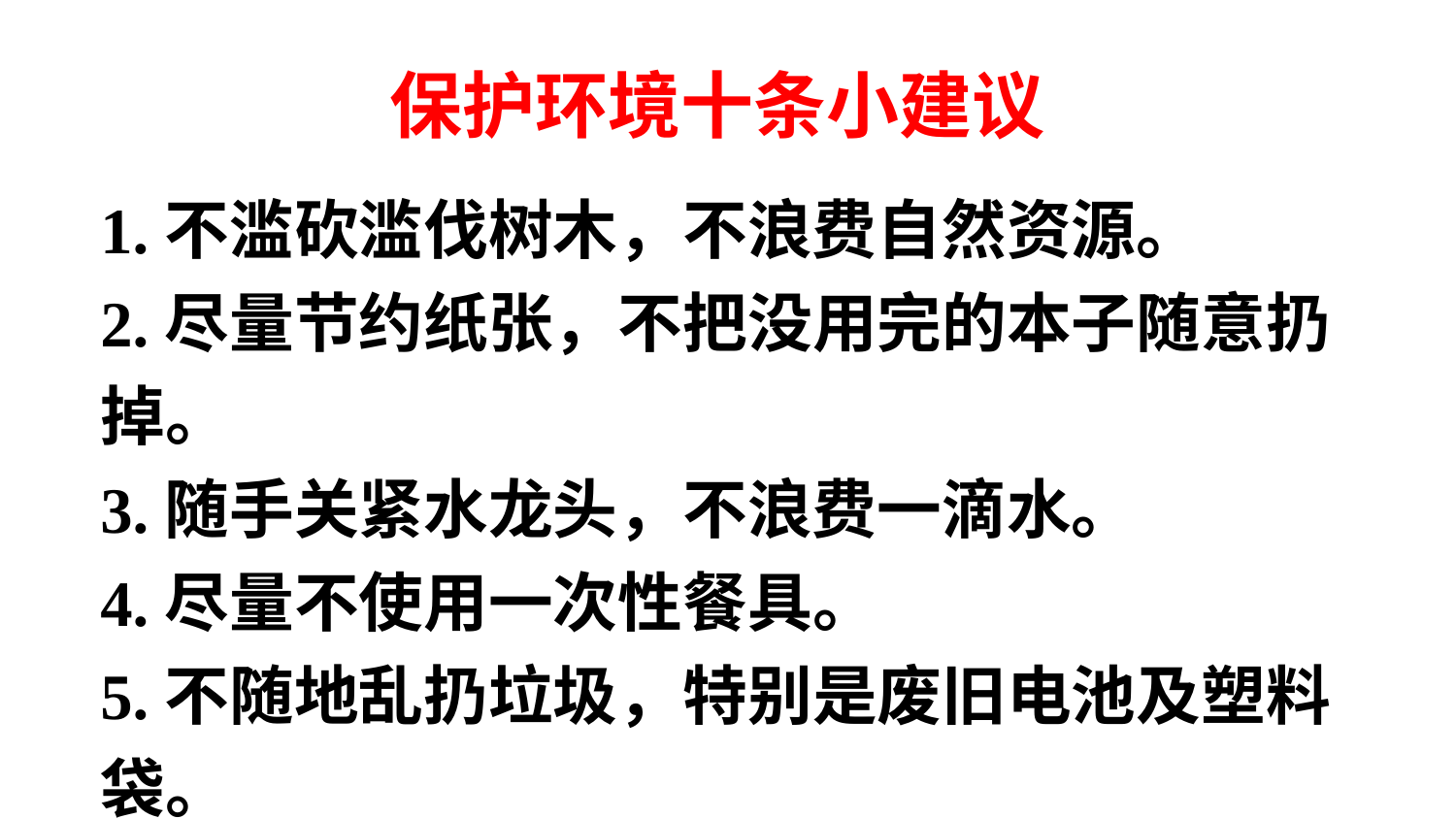

保护环境十条小建议
1.不滥砍滥伐树木，不浪费自然资源。
2.尽量节约纸张，不把没用完的本子随意扔掉。
3.随手关紧水龙头，不浪费一滴水。
4.尽量不使用一次性餐具。
5.不随地乱扔垃圾，特别是废旧电池及塑料袋。